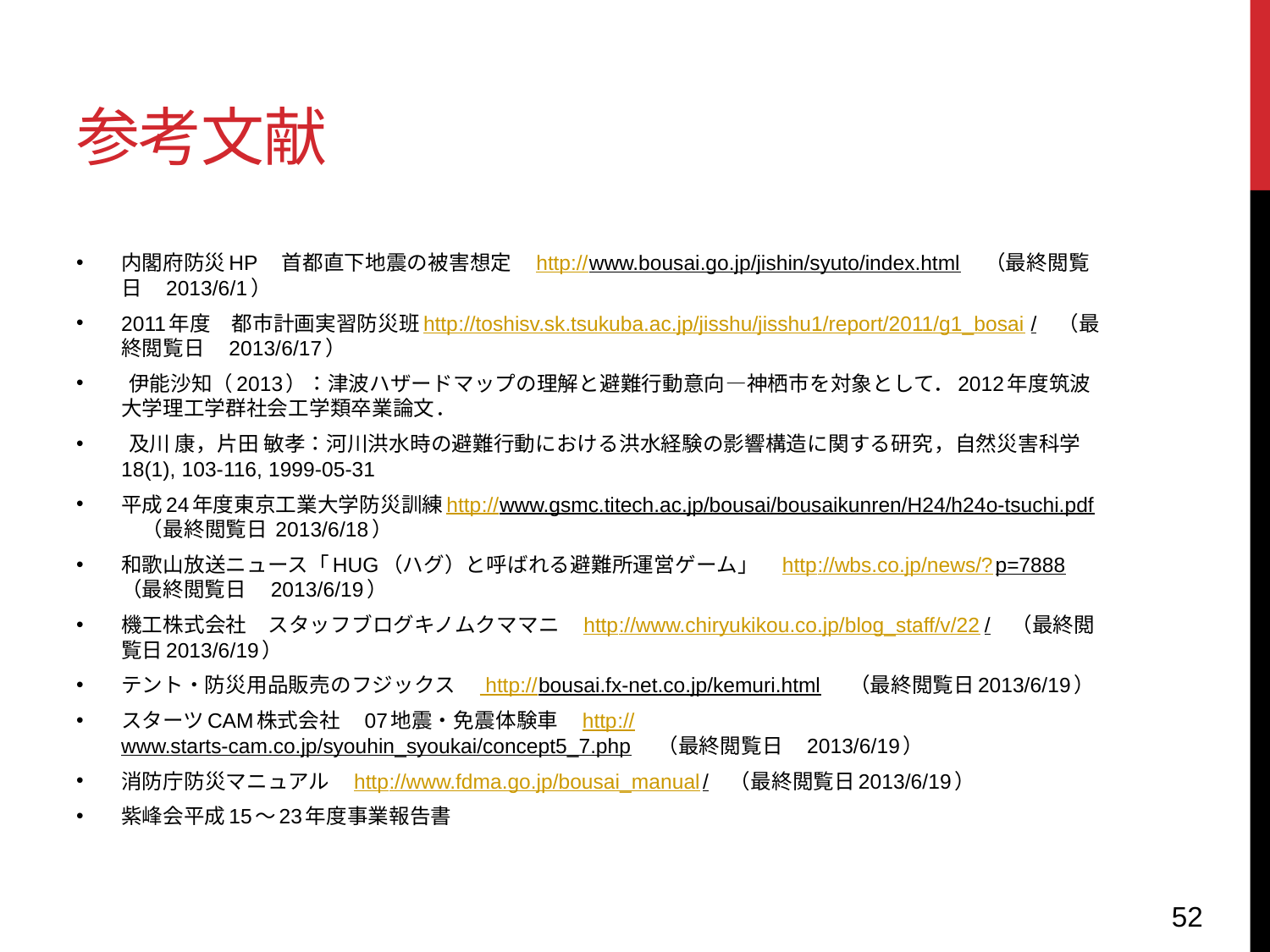

# 参考文献
内閣府防災HP　首都直下地震の被害想定　http://www.bousai.go.jp/jishin/syuto/index.html　（最終閲覧日　2013/6/1）
2011年度　都市計画実習防災班http://toshisv.sk.tsukuba.ac.jp/jisshu/jisshu1/report/2011/g1_bosai/　（最終閲覧日　2013/6/17）
 伊能沙知（2013）：津波ハザードマップの理解と避難行動意向—神栖市を対象として．2012年度筑波大学理工学群社会工学類卒業論文．
 及川 康，片田 敏孝：河川洪水時の避難行動における洪水経験の影響構造に関する研究，自然災害科学 18(1), 103-116, 1999-05-31
平成24年度東京工業大学防災訓練http://www.gsmc.titech.ac.jp/bousai/bousaikunren/H24/h24o-tsuchi.pdf　（最終閲覧日 2013/6/18）
和歌山放送ニュース「HUG（ハグ）と呼ばれる避難所運営ゲーム」　http://wbs.co.jp/news/?p=7888　（最終閲覧日　2013/6/19）
機工株式会社　スタッフブログキノムクママニ　http://www.chiryukikou.co.jp/blog_staff/v/22/　（最終閲覧日2013/6/19）
テント・防災用品販売のフジックス　 http://bousai.fx-net.co.jp/kemuri.html　 （最終閲覧日2013/6/19）
スターツCAM株式会社　07地震・免震体験車　http://www.starts-cam.co.jp/syouhin_syoukai/concept5_7.php　（最終閲覧日　2013/6/19）
消防庁防災マニュアル　http://www.fdma.go.jp/bousai_manual/　（最終閲覧日2013/6/19）
紫峰会平成15～23年度事業報告書

52